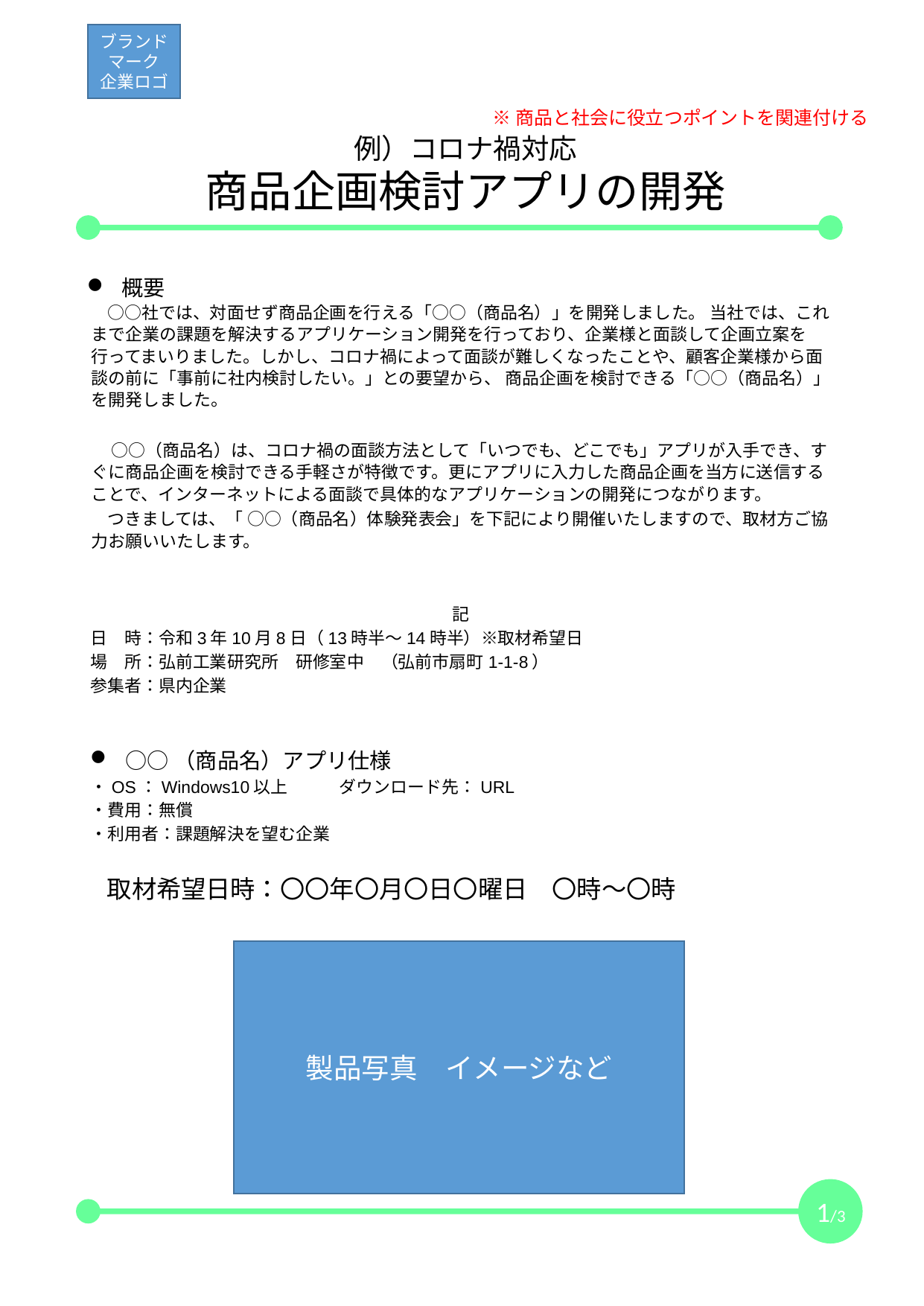

ブランドマーク
企業ロゴ
※商品と社会に役立つポイントを関連付ける
例）コロナ禍対応
商品企画検討アプリの開発

概要
　○○社では、対面せず商品企画を行える「○○（商品名）」を開発しました。 当社では、これまで企業の課題を解決するアプリケーション開発を行っており、企業様と面談して企画立案を行ってまいりました。しかし、コロナ禍によって面談が難しくなったことや、顧客企業様から面談の前に「事前に社内検討したい。」との要望から、 商品企画を検討できる「○○（商品名）」を開発しました。

　 ○○（商品名）は、コロナ禍の面談方法として「いつでも、どこでも」アプリが入手でき、すぐに商品企画を検討できる手軽さが特徴です。更にアプリに入力した商品企画を当方に送信することで、インターネットによる面談で具体的なアプリケーションの開発につながります。
　つきましては、「 ○○（商品名）体験発表会」を下記により開催いたしますので、取材方ご協力お願いいたします。

記
日　時：令和3年10月8日（13時半～14時半）※取材希望日
場　所：弘前工業研究所　研修室中　（弘前市扇町1-1-8）
参集者：県内企業

○○（商品名）アプリ仕様
・OS：Windows10以上　　　ダウンロード先：URL
・費用：無償
・利用者：課題解決を望む企業

取材希望日時：〇〇年〇月〇日〇曜日　〇時～〇時
製品写真　イメージなど

1/3